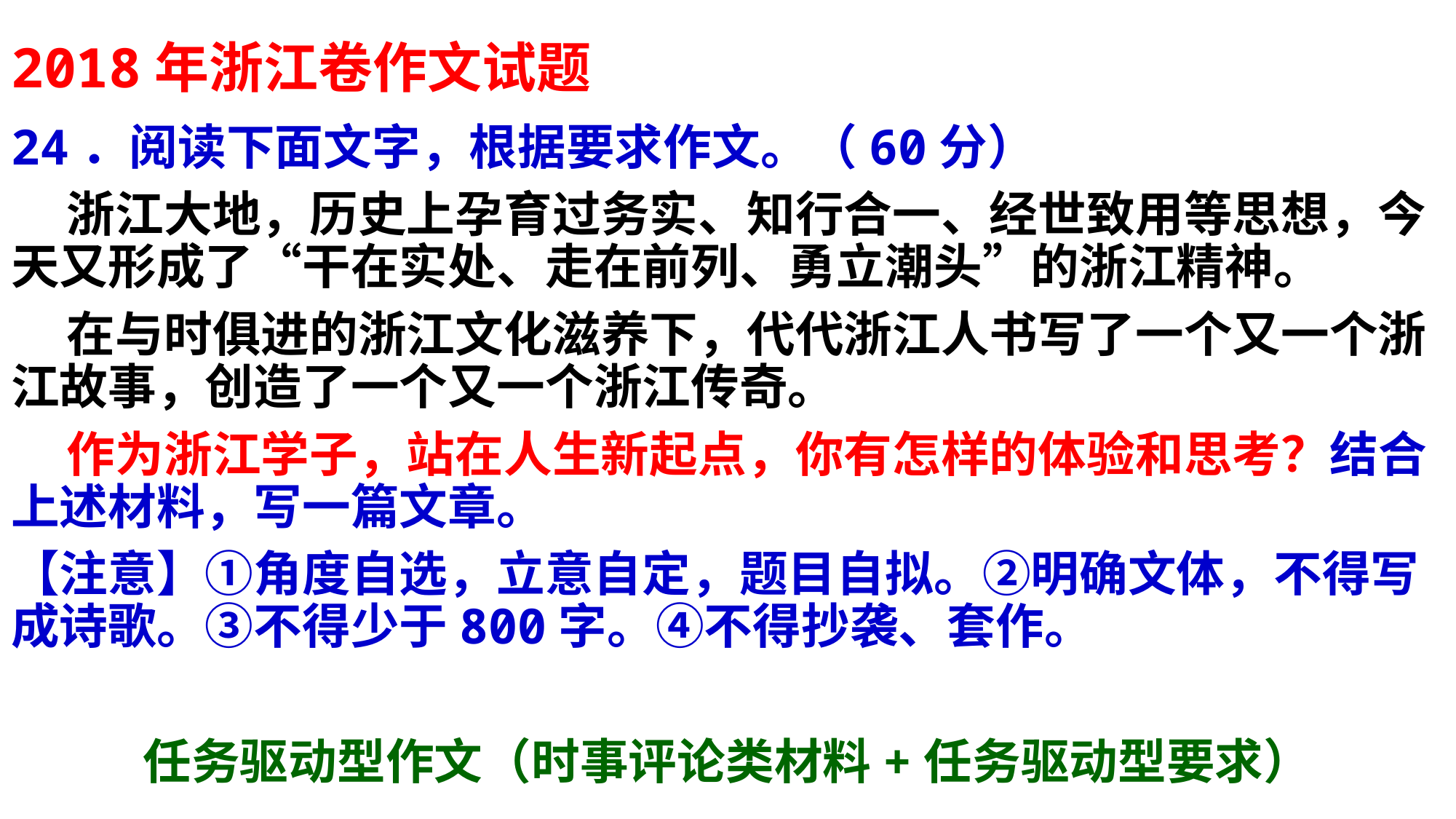

# 2018年浙江卷作文试题
24．阅读下面文字，根据要求作文。（60分）
    浙江大地，历史上孕育过务实、知行合一、经世致用等思想，今天又形成了“干在实处、走在前列、勇立潮头”的浙江精神。
    在与时俱进的浙江文化滋养下，代代浙江人书写了一个又一个浙江故事，创造了一个又一个浙江传奇。
    作为浙江学子，站在人生新起点，你有怎样的体验和思考？结合上述材料，写一篇文章。
【注意】①角度自选，立意自定，题目自拟。②明确文体，不得写成诗歌。③不得少于800字。④不得抄袭、套作。

任务驱动型作文（时事评论类材料+任务驱动型要求）